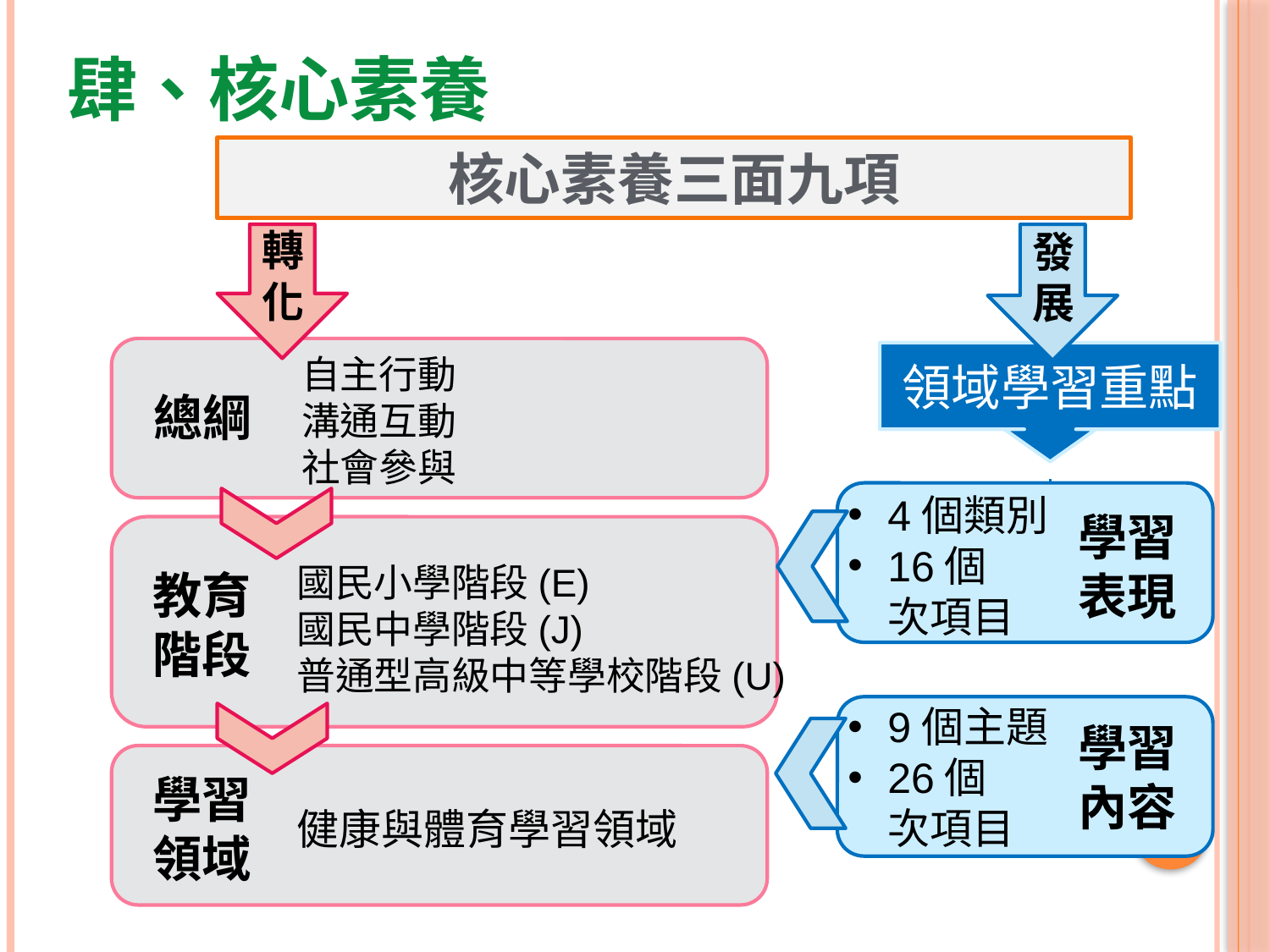

# 肆、核心素養
核心素養三面九項
轉化
發展

領域學習重點
自主行動
溝通互動
社會參與
總綱

4個類別
16個
次項目

學習
表現

國民小學階段(E)
國民中學階段(J)
普通型高級中等學校階段(U)
教育
階段

學習
內容

學習
領域
健康與體育學習領域
9個主題
26個
次項目

7